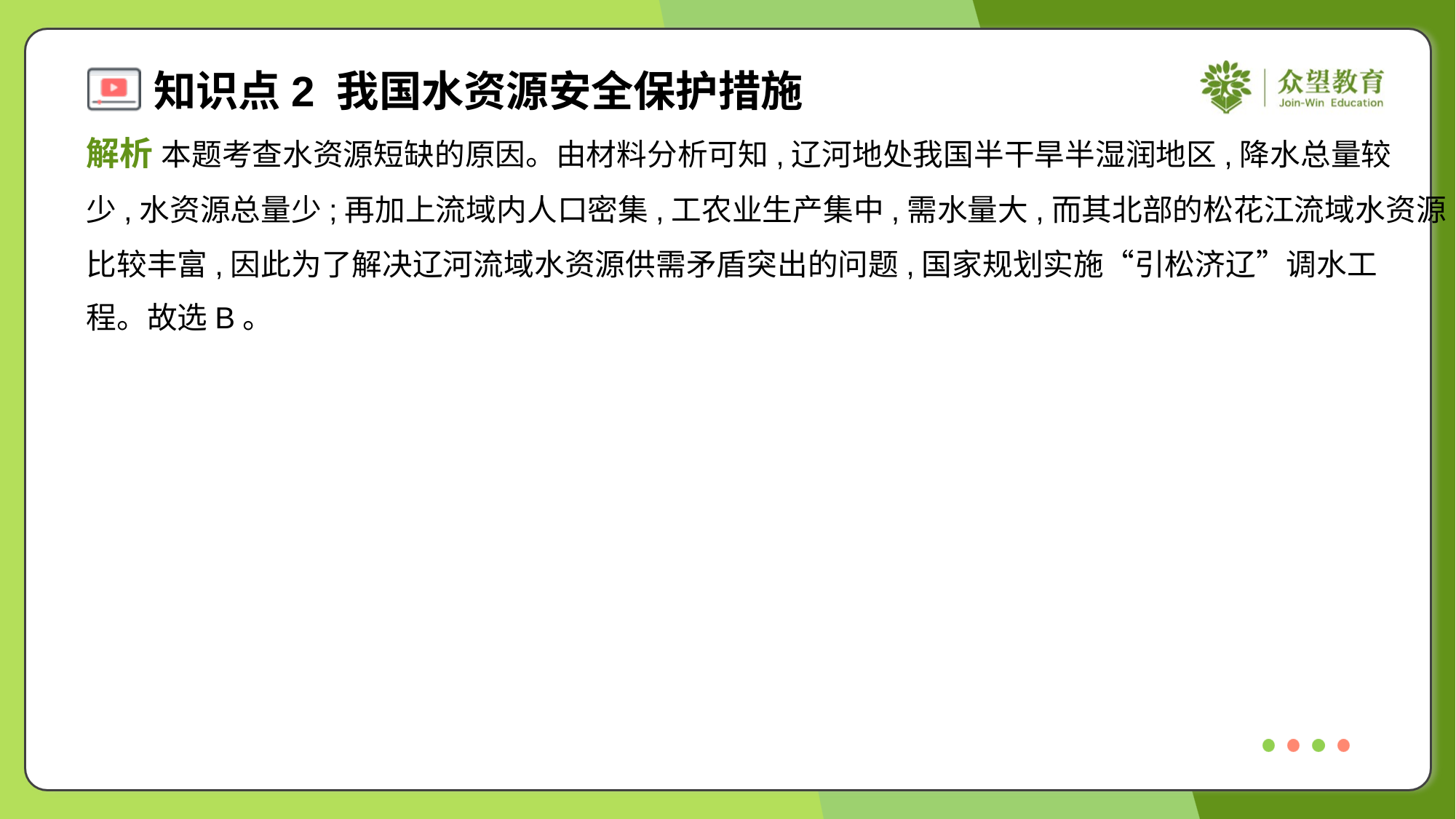

解析 本题考查水资源短缺的原因。由材料分析可知,辽河地处我国半干旱半湿润地区,降水总量较
少,水资源总量少;再加上流域内人口密集,工农业生产集中,需水量大,而其北部的松花江流域水资源
比较丰富,因此为了解决辽河流域水资源供需矛盾突出的问题,国家规划实施“引松济辽”调水工
程。故选B。